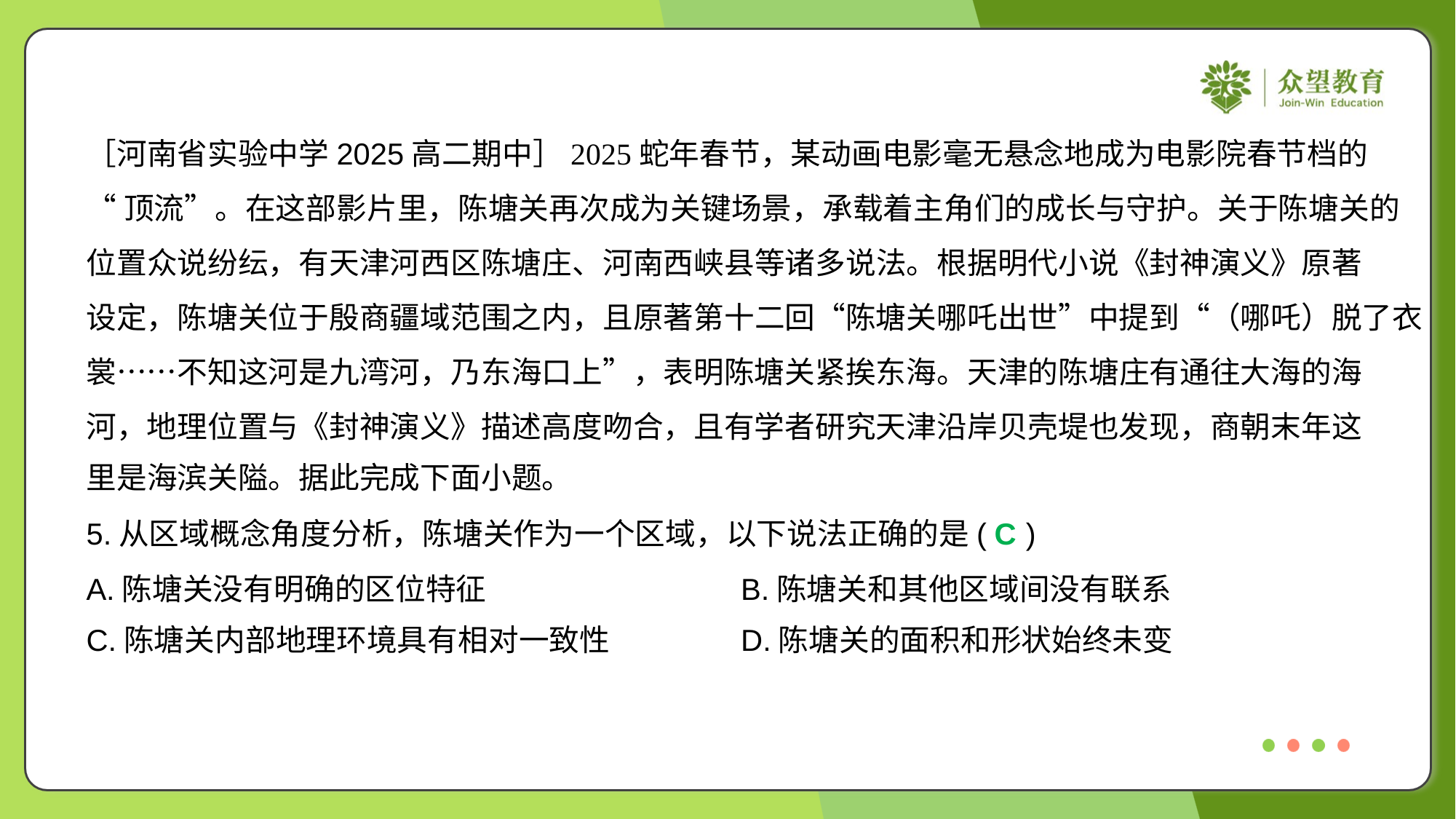

［河南省实验中学2025高二期中］2025蛇年春节，某动画电影毫无悬念地成为电影院春节档的
“顶流”。在这部影片里，陈塘关再次成为关键场景，承载着主角们的成长与守护。关于陈塘关的
位置众说纷纭，有天津河西区陈塘庄、河南西峡县等诸多说法。根据明代小说《封神演义》原著
设定，陈塘关位于殷商疆域范围之内，且原著第十二回“陈塘关哪吒出世”中提到“（哪吒）脱了衣
裳……不知这河是九湾河，乃东海口上”，表明陈塘关紧挨东海。天津的陈塘庄有通往大海的海
河，地理位置与《封神演义》描述高度吻合，且有学者研究天津沿岸贝壳堤也发现，商朝末年这
里是海滨关隘。据此完成下面小题。
5.从区域概念角度分析，陈塘关作为一个区域，以下说法正确的是(     )
C
A.陈塘关没有明确的区位特征	B.陈塘关和其他区域间没有联系
C.陈塘关内部地理环境具有相对一致性	D.陈塘关的面积和形状始终未变